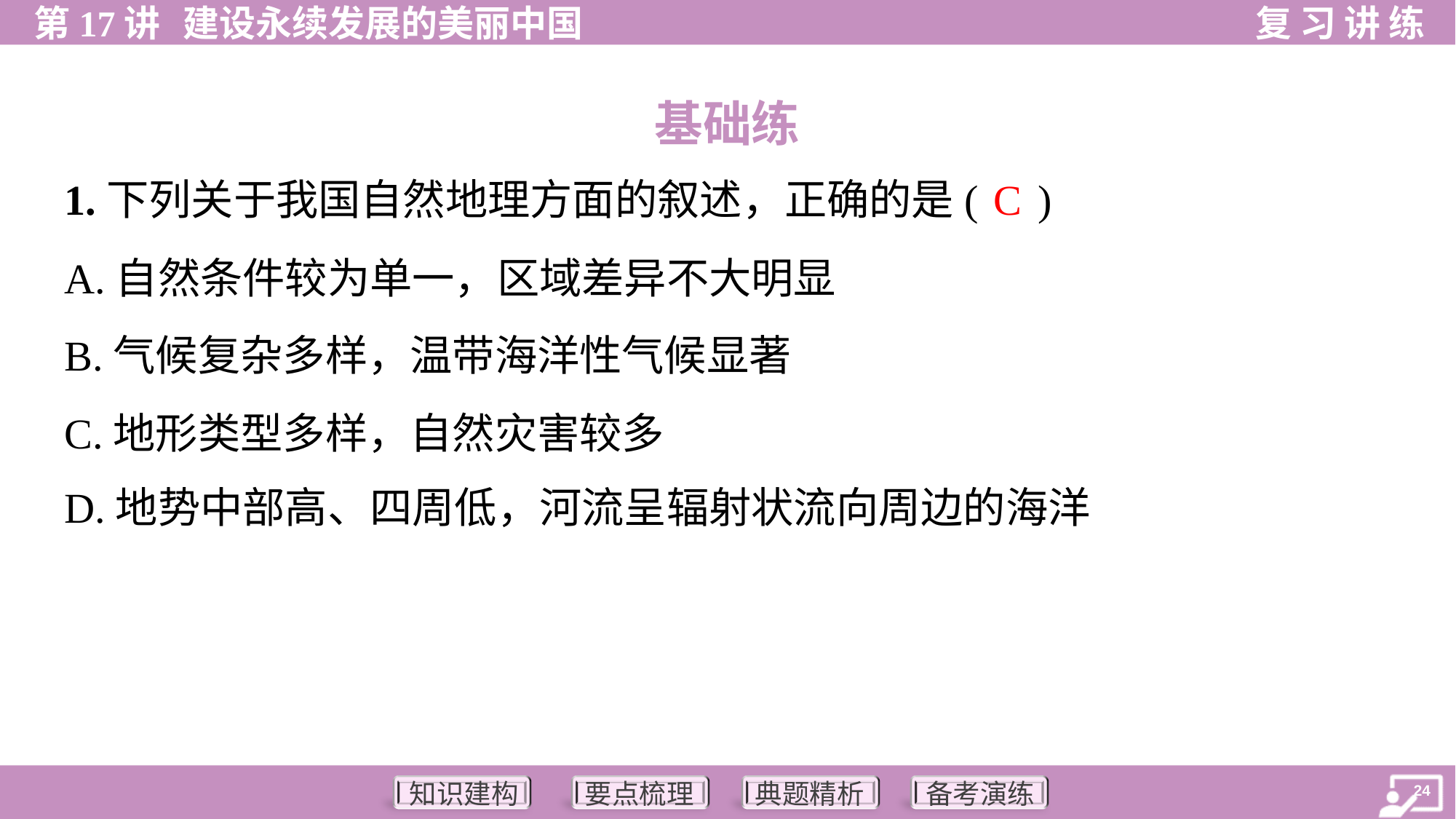

基础练
C
1.下列关于我国自然地理方面的叙述，正确的是(     )
A.自然条件较为单一，区域差异不大明显
B.气候复杂多样，温带海洋性气候显著
C.地形类型多样，自然灾害较多
D.地势中部高、四周低，河流呈辐射状流向周边的海洋